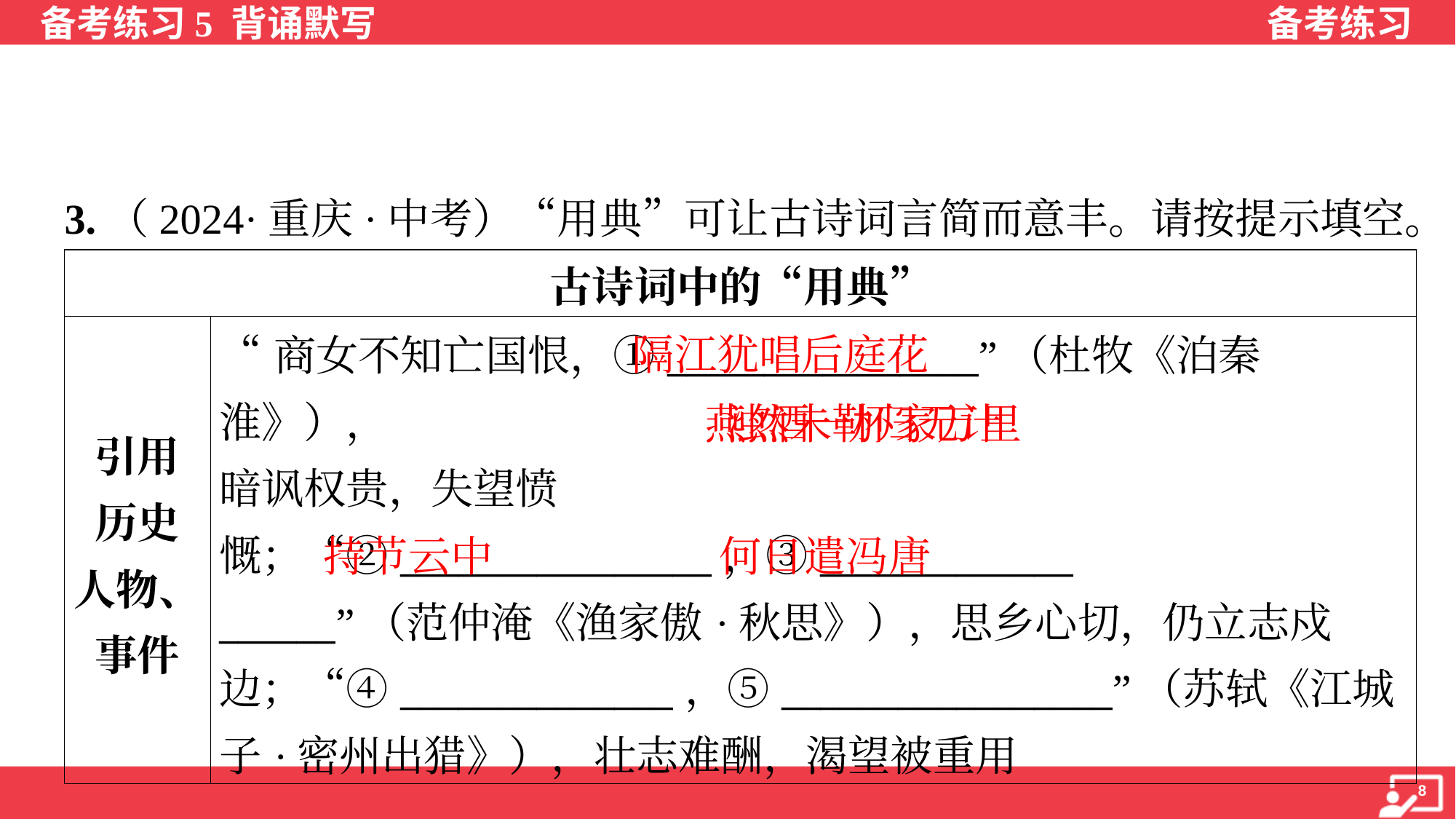

3.（2024·重庆·中考）“用典”可让古诗词言简而意丰。请按提示填空。
| 古诗词中的“用典” |  |
| --- | --- |
| 引用 历史 人物、 事件 | “商女不知亡国恨，①\_\_\_\_\_\_\_\_\_\_\_\_\_\_\_\_”（杜牧《泊秦淮》）， 暗讽权贵，失望愤慨；“②\_\_\_\_\_\_\_\_\_\_\_\_\_\_\_\_，③\_\_\_\_\_\_\_\_\_\_\_\_\_ \_\_\_\_\_\_”（范仲淹《渔家傲·秋思》），思乡心切，仍立志戍边；“④\_\_\_\_\_\_\_\_\_\_\_\_\_\_，⑤\_\_\_\_\_\_\_\_\_\_\_\_\_\_\_\_\_”（苏轼《江城子·密州出猎》），壮志难酬，渴望被重用 |
隔江犹唱后庭花
                                           燕然未勒归无计
浊酒一杯家万里
持节云中
何日遣冯唐